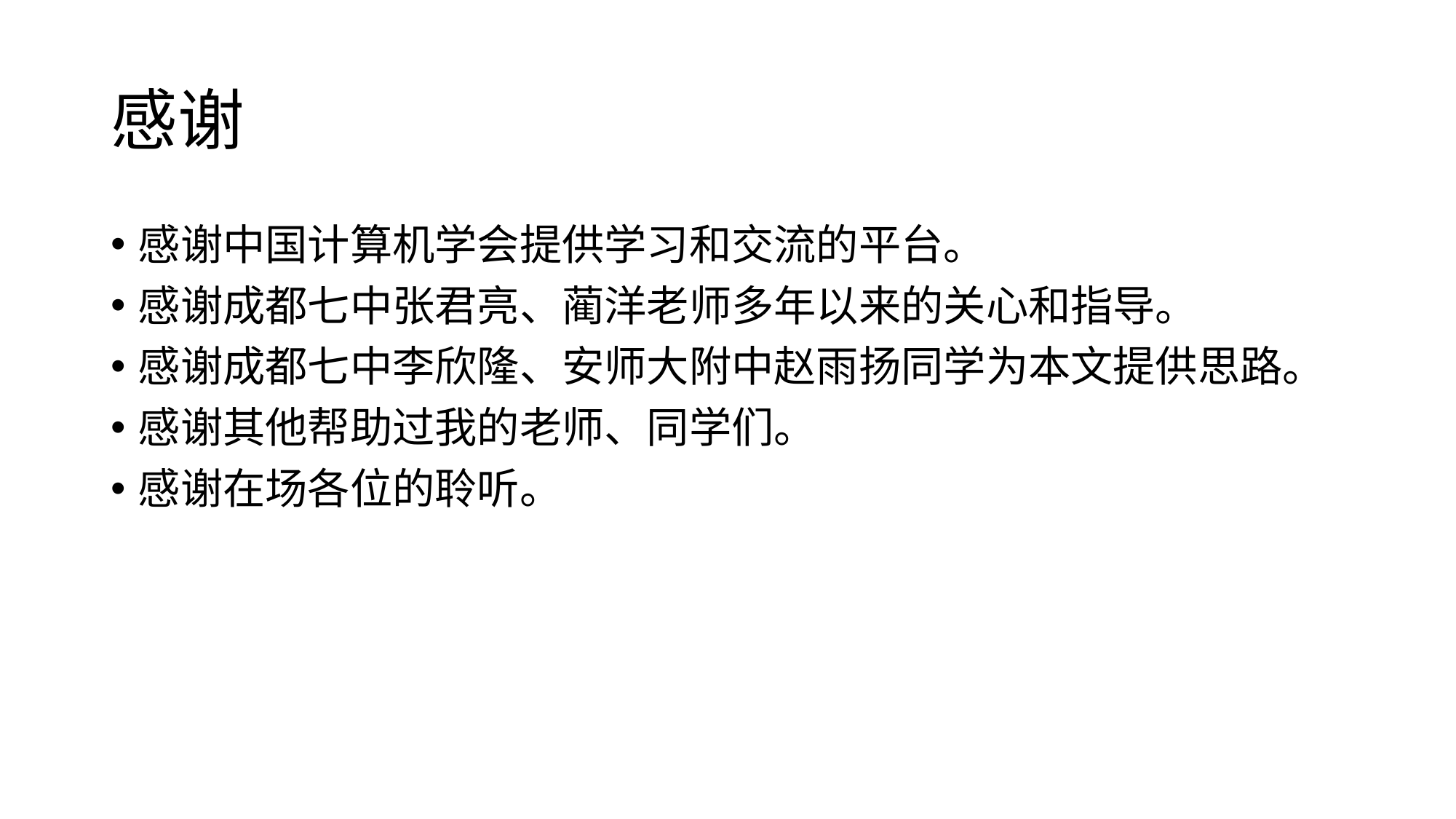

# 感谢
感谢中国计算机学会提供学习和交流的平台。
感谢成都七中张君亮、蔺洋老师多年以来的关心和指导。
感谢成都七中李欣隆、安师大附中赵雨扬同学为本文提供思路。
感谢其他帮助过我的老师、同学们。
感谢在场各位的聆听。